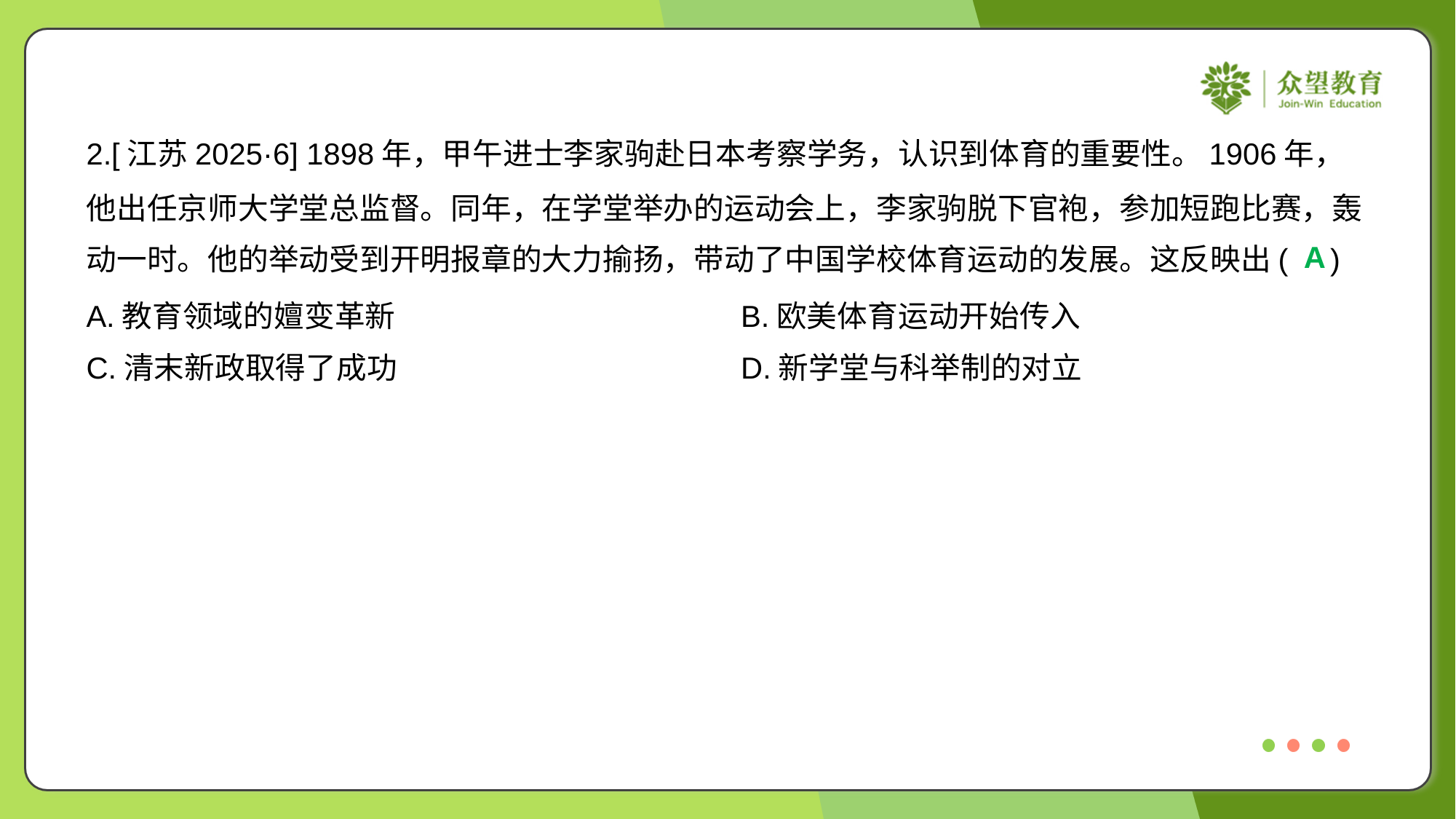

2.[江苏2025·6] 1898年，甲午进士李家驹赴日本考察学务，认识到体育的重要性。1906年，
他出任京师大学堂总监督。同年，在学堂举办的运动会上，李家驹脱下官袍，参加短跑比赛，轰
动一时。他的举动受到开明报章的大力揄扬，带动了中国学校体育运动的发展。这反映出(     )
A
A.教育领域的嬗变革新	B.欧美体育运动开始传入
C.清末新政取得了成功	D.新学堂与科举制的对立